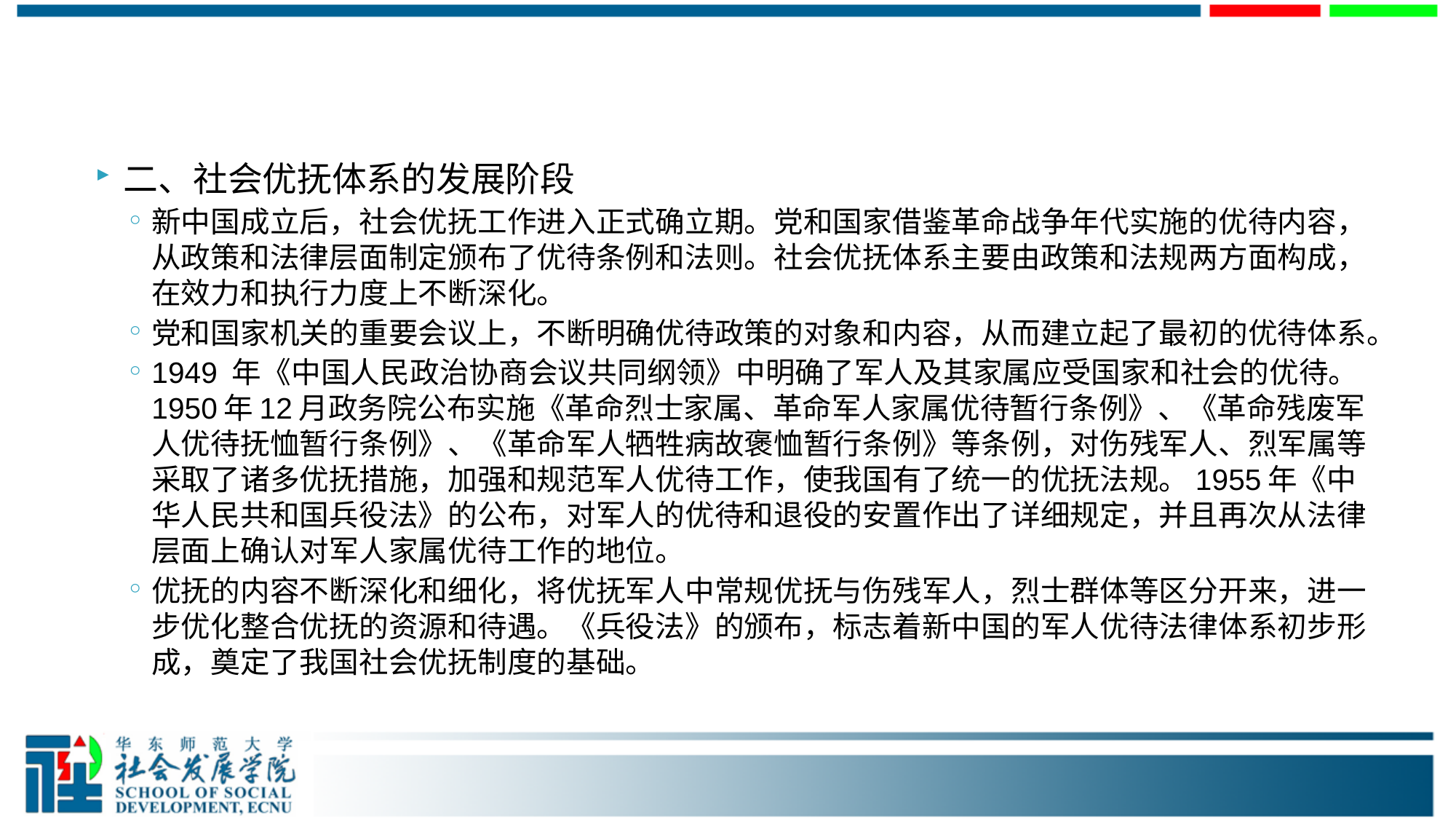

#
二、社会优抚体系的发展阶段
新中国成立后，社会优抚工作进入正式确立期。党和国家借鉴革命战争年代实施的优待内容，从政策和法律层面制定颁布了优待条例和法则。社会优抚体系主要由政策和法规两方面构成，在效力和执行力度上不断深化。
党和国家机关的重要会议上，不断明确优待政策的对象和内容，从而建立起了最初的优待体系。
1949 年《中国人民政治协商会议共同纲领》中明确了军人及其家属应受国家和社会的优待。1950年12月政务院公布实施《革命烈士家属、革命军人家属优待暂行条例》、《革命残废军人优待抚恤暂行条例》、《革命军人牺牲病故褒恤暂行条例》等条例，对伤残军人、烈军属等采取了诸多优抚措施，加强和规范军人优待工作，使我国有了统一的优抚法规。1955年《中华人民共和国兵役法》的公布，对军人的优待和退役的安置作出了详细规定，并且再次从法律层面上确认对军人家属优待工作的地位。
优抚的内容不断深化和细化，将优抚军人中常规优抚与伤残军人，烈士群体等区分开来，进一步优化整合优抚的资源和待遇。《兵役法》的颁布，标志着新中国的军人优待法律体系初步形成，奠定了我国社会优抚制度的基础。